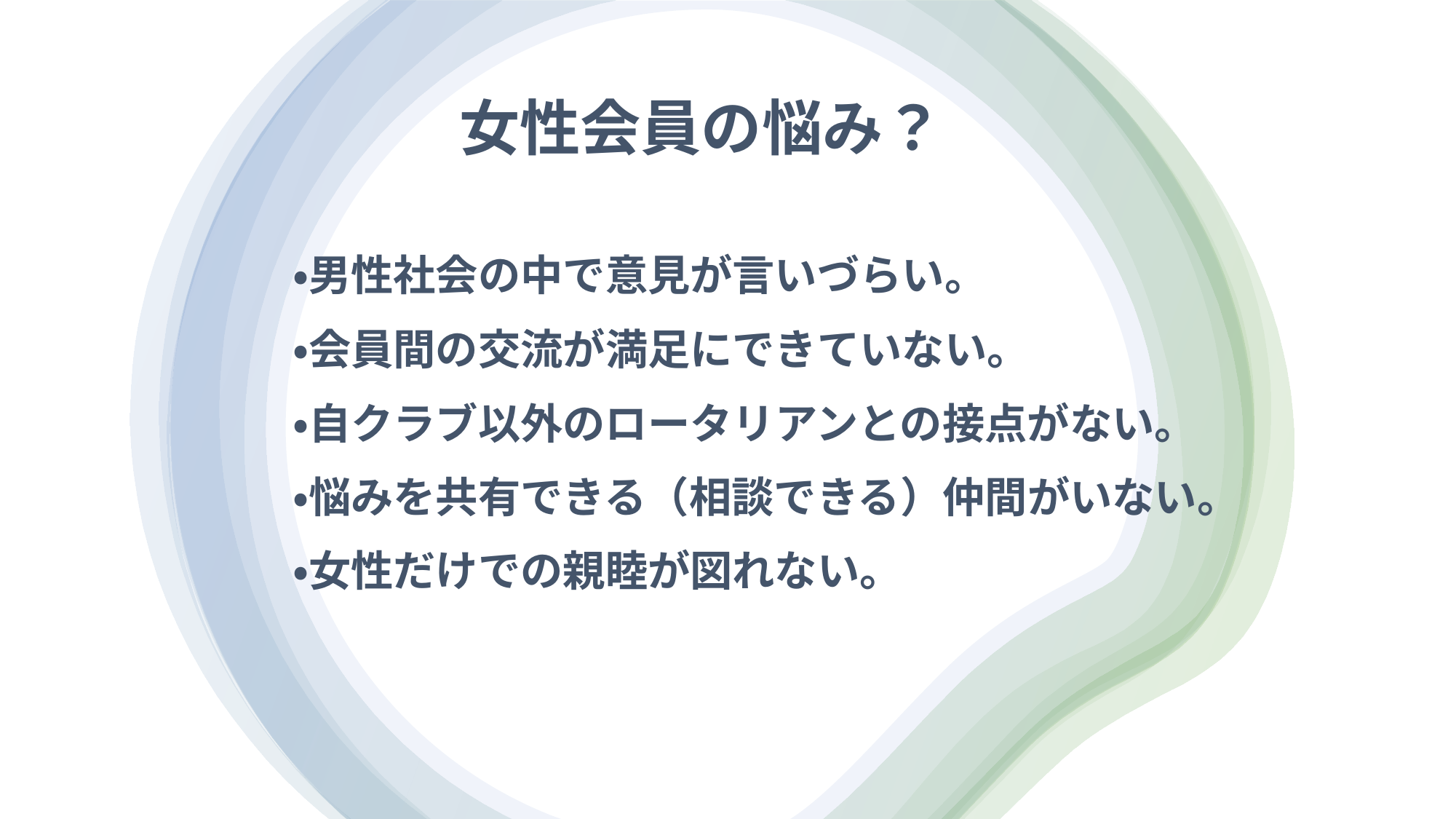

# 女性会員の悩み？
・男性社会の中で意見が言いづらい。
・会員間の交流が満足にできていない。
・自クラブ以外のロータリアンとの接点がない。
・悩みを共有できる（相談できる）仲間がいない。
・女性だけでの親睦が図れない。